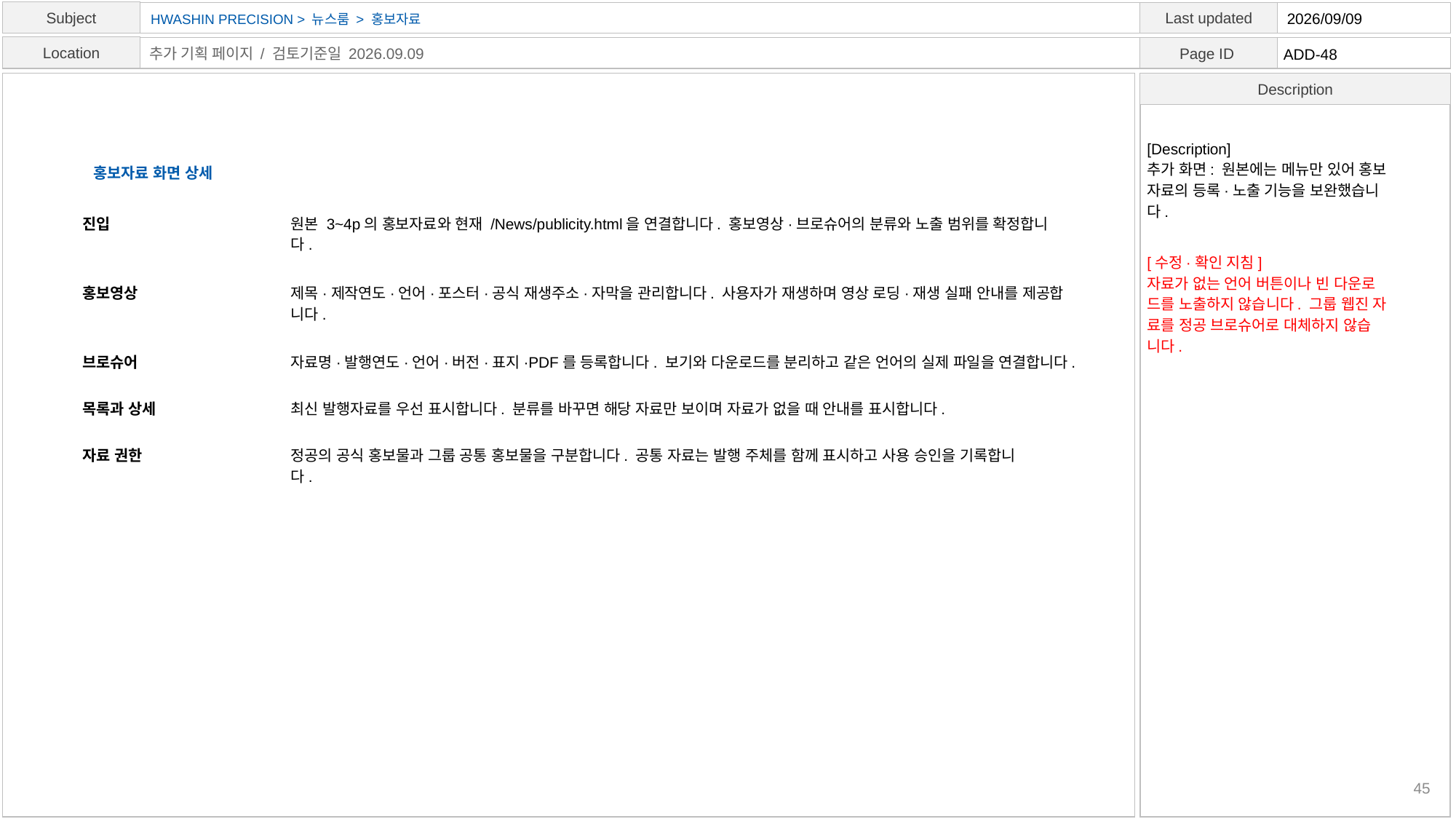

HWASHIN PRECISION > 뉴스룸 > 홍보자료
2026/09/09
ADD-48
추가 기획 페이지 / 검토기준일 2026.09.09
[Description]
추가 화면: 원본에는 메뉴만 있어 홍보
자료의 등록·노출 기능을 보완했습니
다.
홍보자료 화면 상세
진입
원본 3~4p의 홍보자료와 현재 /News/publicity.html을 연결합니다. 홍보영상·브로슈어의 분류와 노출 범위를 확정합니
다.
[수정·확인 지침]
자료가 없는 언어 버튼이나 빈 다운로
드를 노출하지 않습니다. 그룹 웹진 자
료를 정공 브로슈어로 대체하지 않습
니다.
홍보영상
제목·제작연도·언어·포스터·공식 재생주소·자막을 관리합니다. 사용자가 재생하며 영상 로딩·재생 실패 안내를 제공합
니다.
브로슈어
자료명·발행연도·언어·버전·표지·PDF를 등록합니다. 보기와 다운로드를 분리하고 같은 언어의 실제 파일을 연결합니다.
목록과 상세
최신 발행자료를 우선 표시합니다. 분류를 바꾸면 해당 자료만 보이며 자료가 없을 때 안내를 표시합니다.
자료 권한
정공의 공식 홍보물과 그룹 공통 홍보물을 구분합니다. 공통 자료는 발행 주체를 함께 표시하고 사용 승인을 기록합니
다.
45